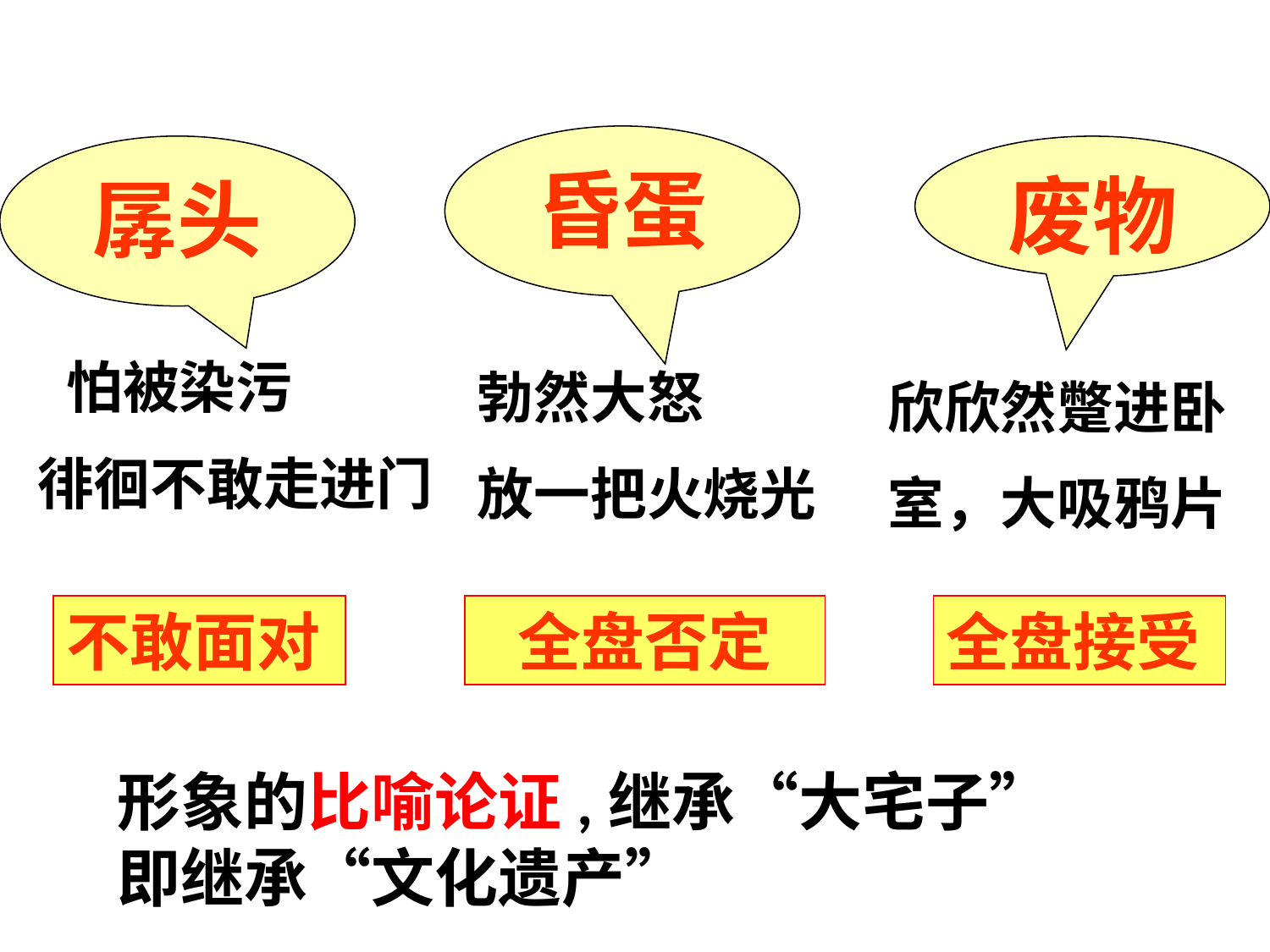

昏蛋
孱头
废物
  怕被染污
徘徊不敢走进门
勃然大怒
放一把火烧光
欣欣然蹩进卧
室，大吸鸦片
不敢面对
全盘否定
全盘接受
形象的比喻论证,继承“大宅子”即继承“文化遗产”